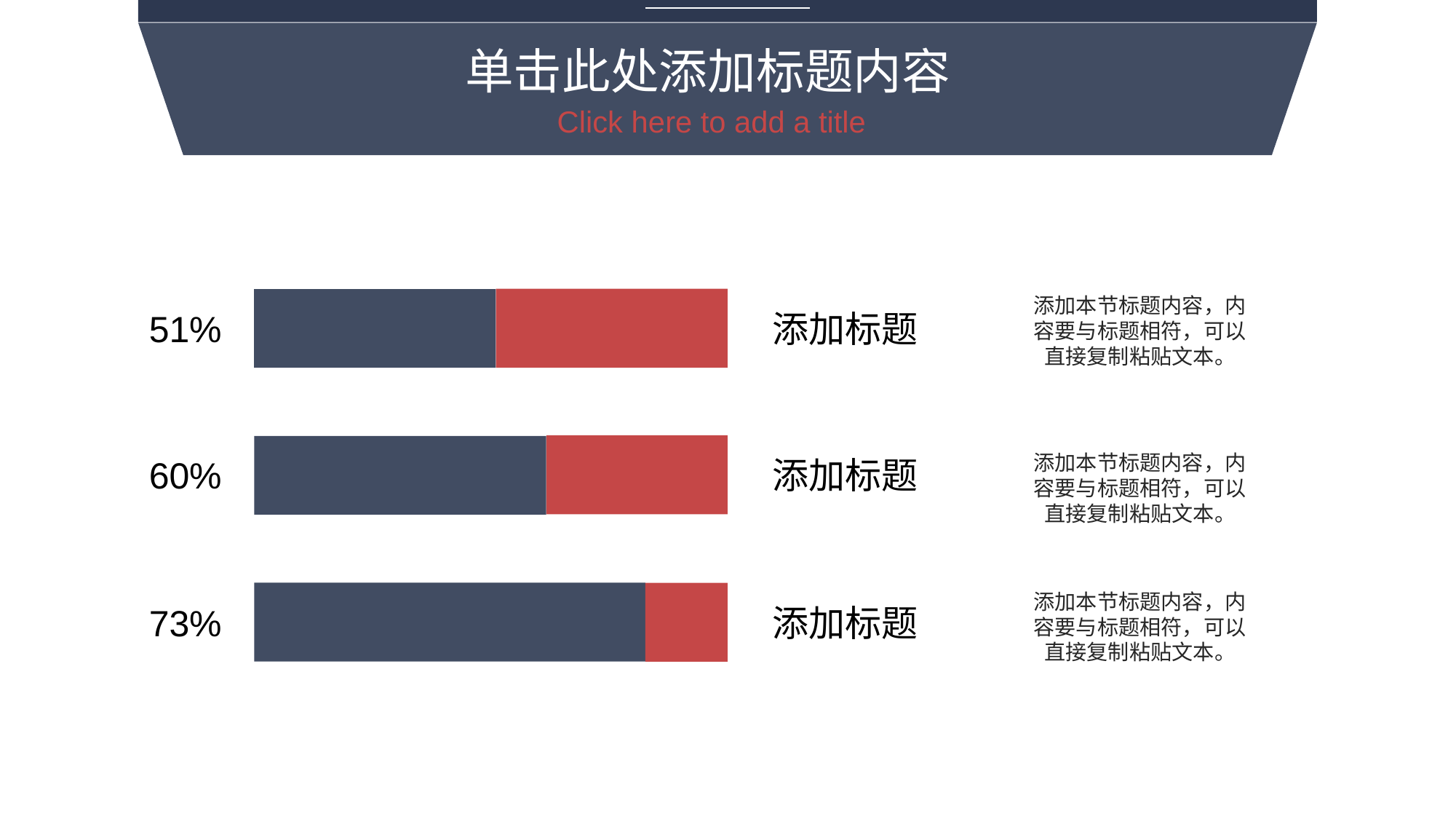

单击此处添加标题内容
Click here to add a title
添加本节标题内容，内容要与标题相符，可以直接复制粘贴文本。

51%
添加标题

添加本节标题内容，内容要与标题相符，可以直接复制粘贴文本。
60%
添加标题

添加本节标题内容，内容要与标题相符，可以直接复制粘贴文本。
73%
添加标题